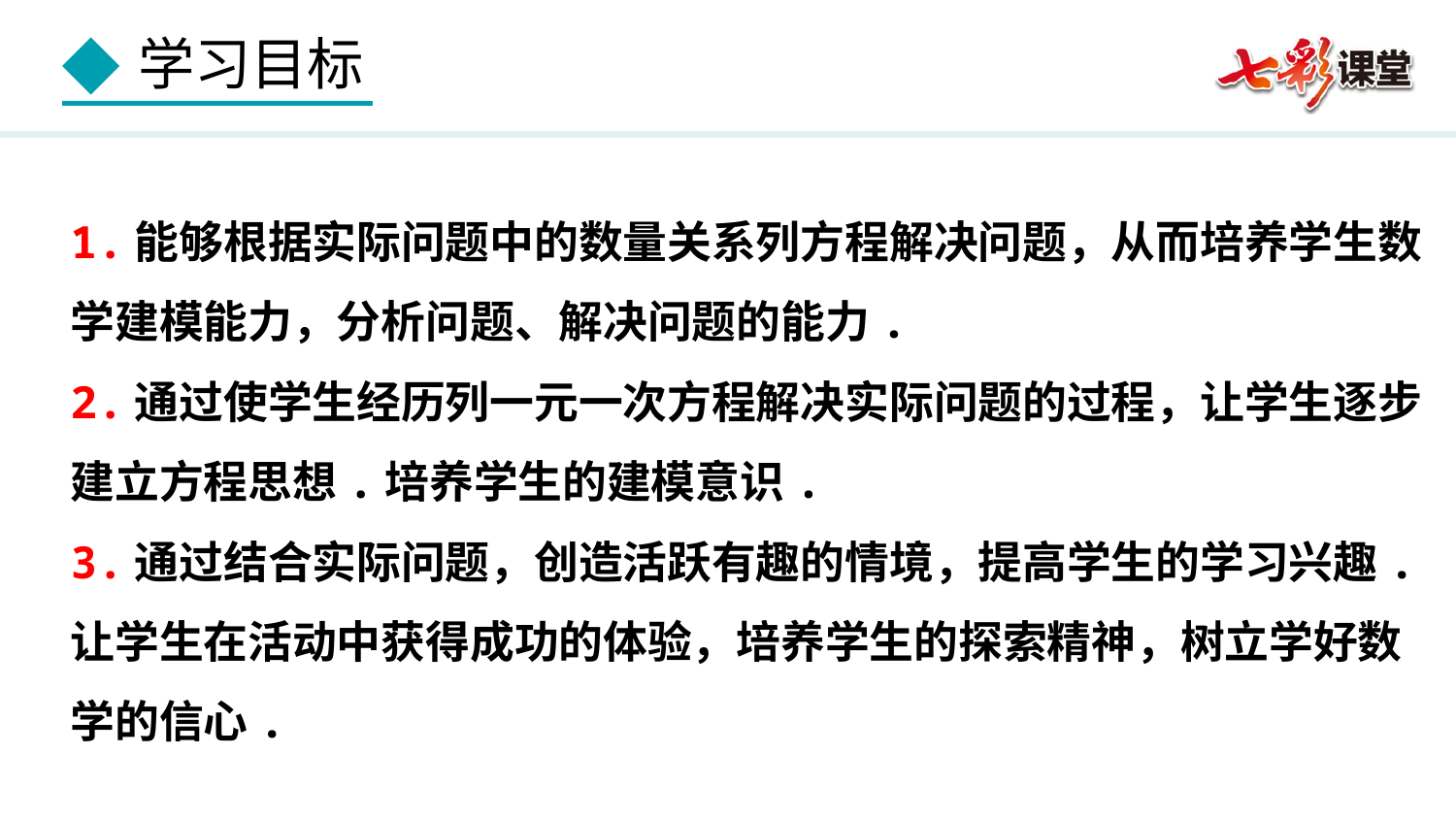

1.能够根据实际问题中的数量关系列方程解决问题，从而培养学生数学建模能力，分析问题、解决问题的能力.
2.通过使学生经历列一元一次方程解决实际问题的过程，让学生逐步建立方程思想.培养学生的建模意识.
3.通过结合实际问题，创造活跃有趣的情境，提高学生的学习兴趣.让学生在活动中获得成功的体验，培养学生的探索精神，树立学好数学的信心.